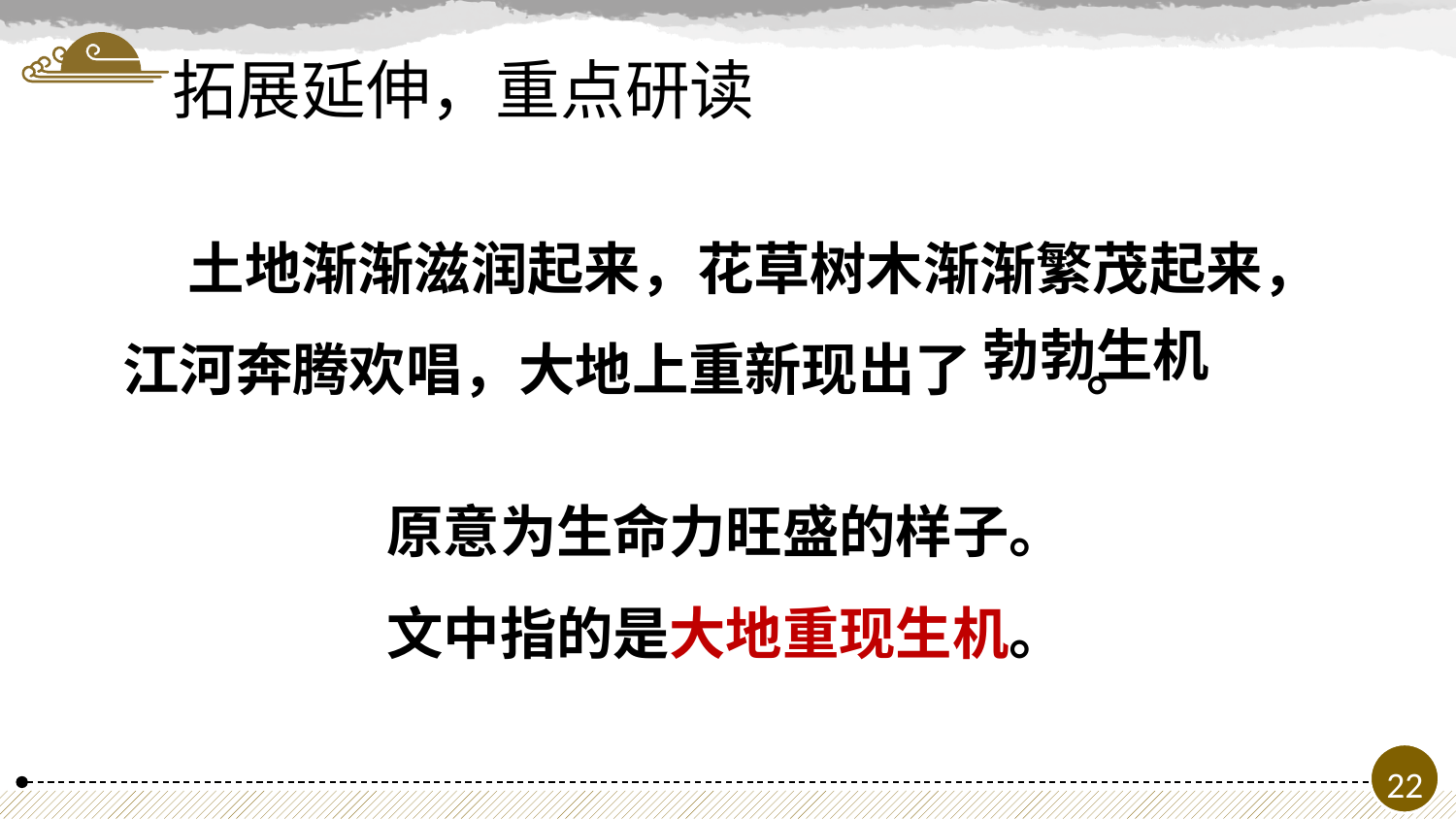

拓展延伸，重点研读
    土地渐渐滋润起来，花草树木渐渐繁茂起来，江河奔腾欢唱，大地上重新现出了         。
勃勃生机
原意为生命力旺盛的样子。
文中指的是大地重现生机。